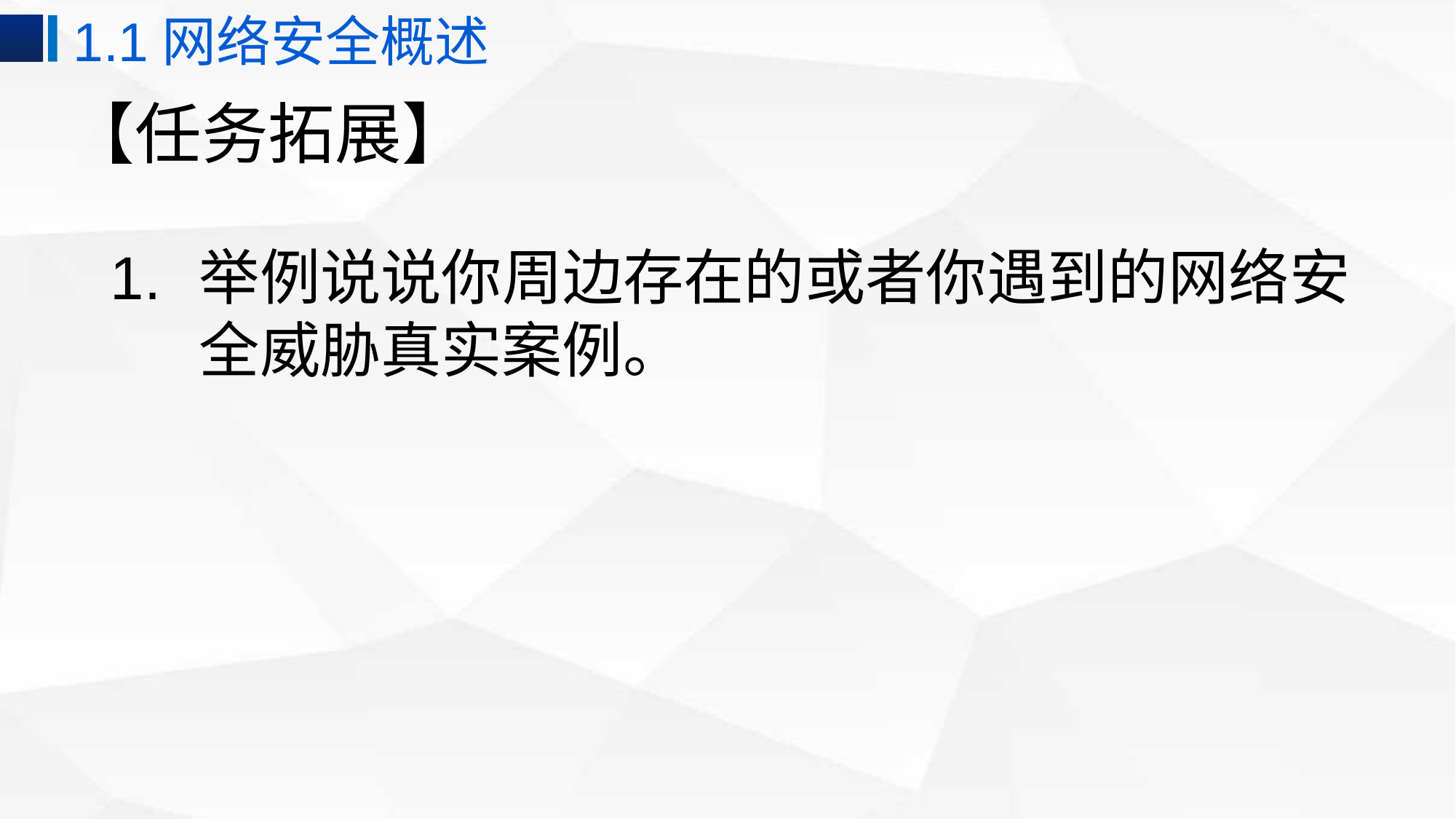

1.1网络安全概述

# 【任务拓展】
举例说说你周边存在的或者你遇到的网络安全威胁真实案例。